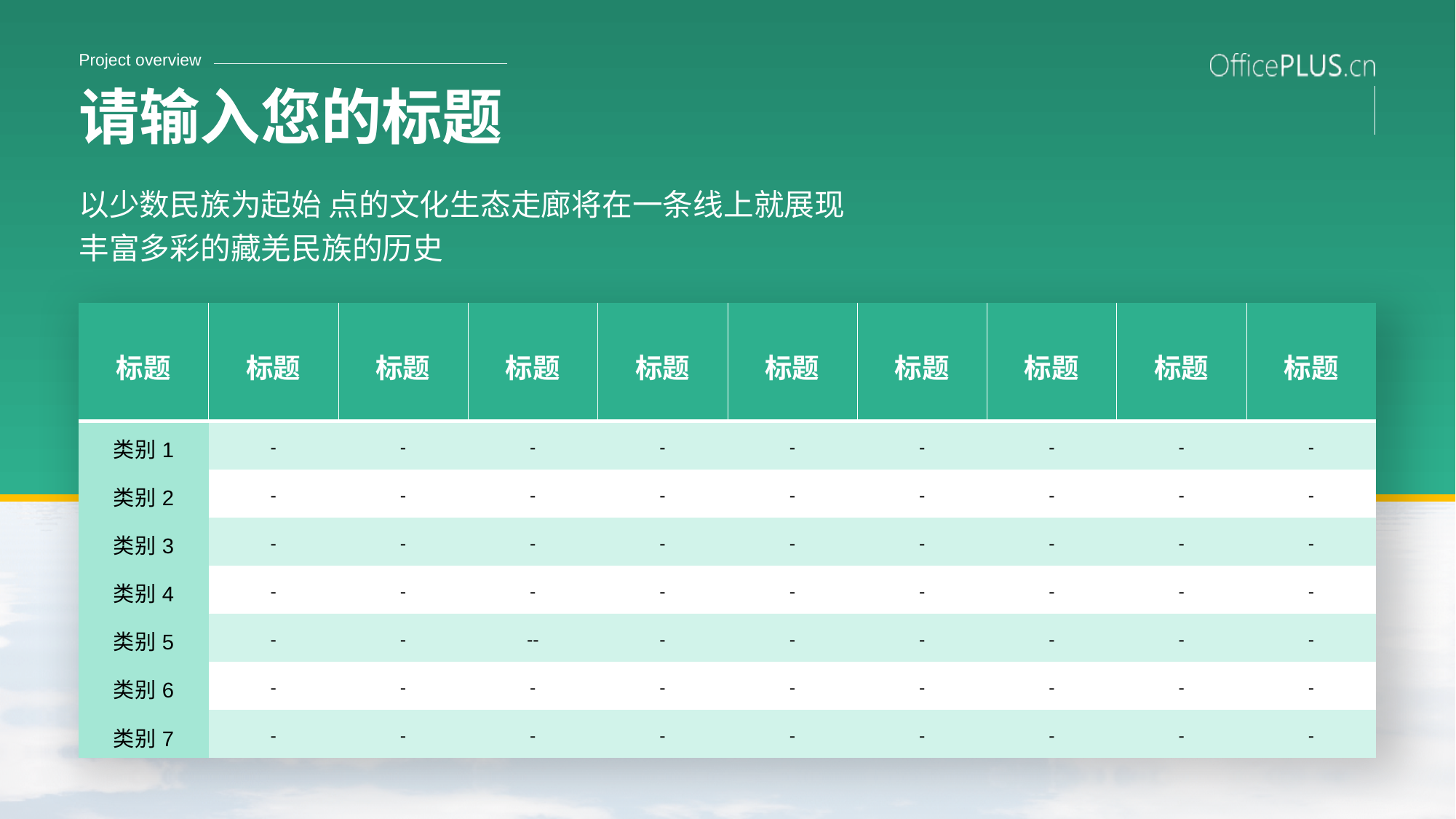

Project overview
请输入您的标题
以少数民族为起始 点的文化生态走廊将在一条线上就展现丰富多彩的藏羌民族的历史
| 标题 | 标题 | 标题 | 标题 | 标题 | 标题 | 标题 | 标题 | 标题 | 标题 |
| --- | --- | --- | --- | --- | --- | --- | --- | --- | --- |
| 类别1 | - | - | - | - | - | - | - | - | - |
| 类别2 | - | - | - | - | - | - | - | - | - |
| 类别3 | - | - | - | - | - | - | - | - | - |
| 类别4 | - | - | - | - | - | - | - | - | - |
| 类别5 | - | - | -- | - | - | - | - | - | - |
| 类别6 | - | - | - | - | - | - | - | - | - |
| 类别7 | - | - | - | - | - | - | - | - | - |